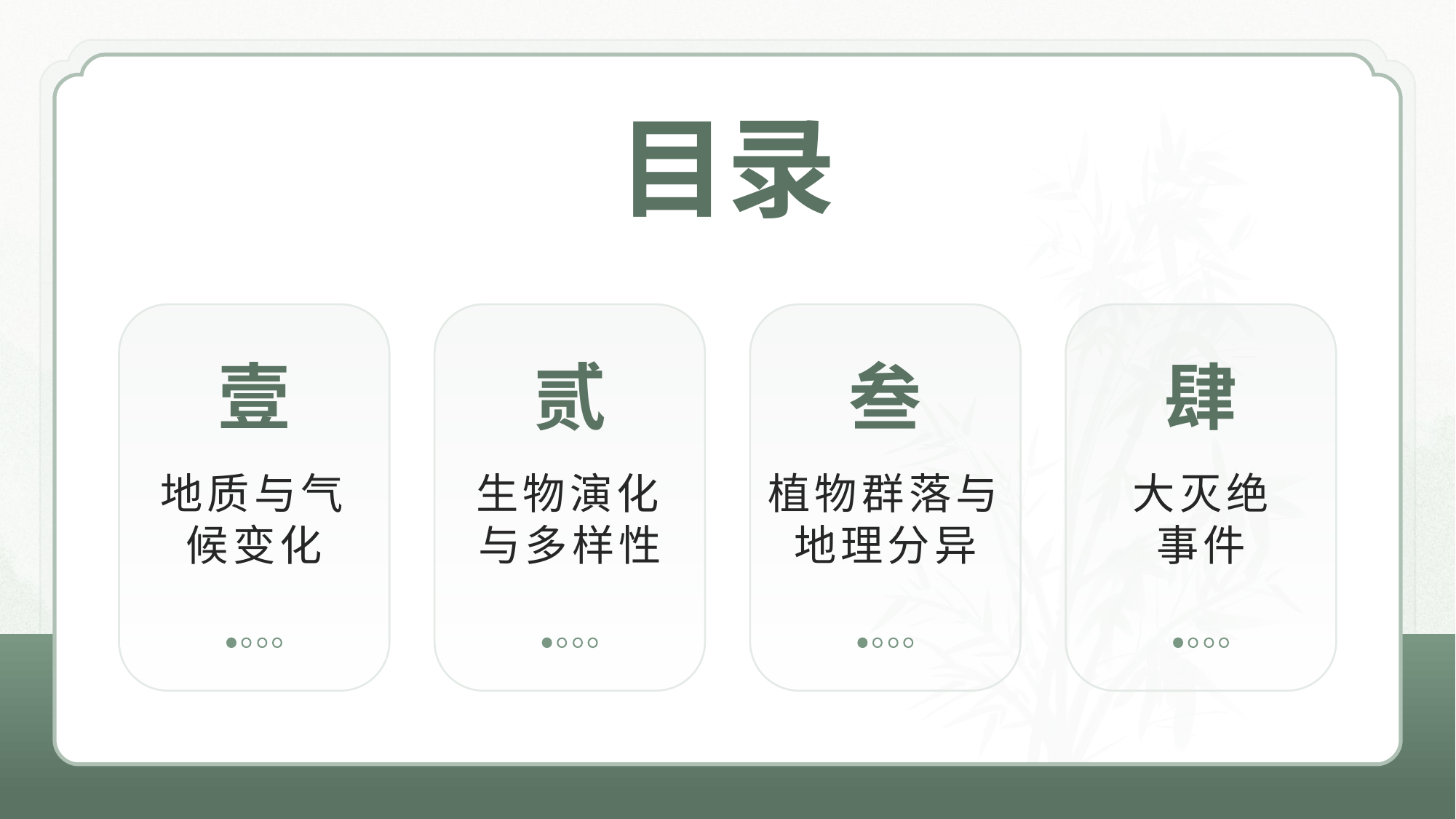

# 目录

壹
贰
叁
肆
植物群落与地理分异
地质与气候变化
生物演化与多样性
大灭绝
事件